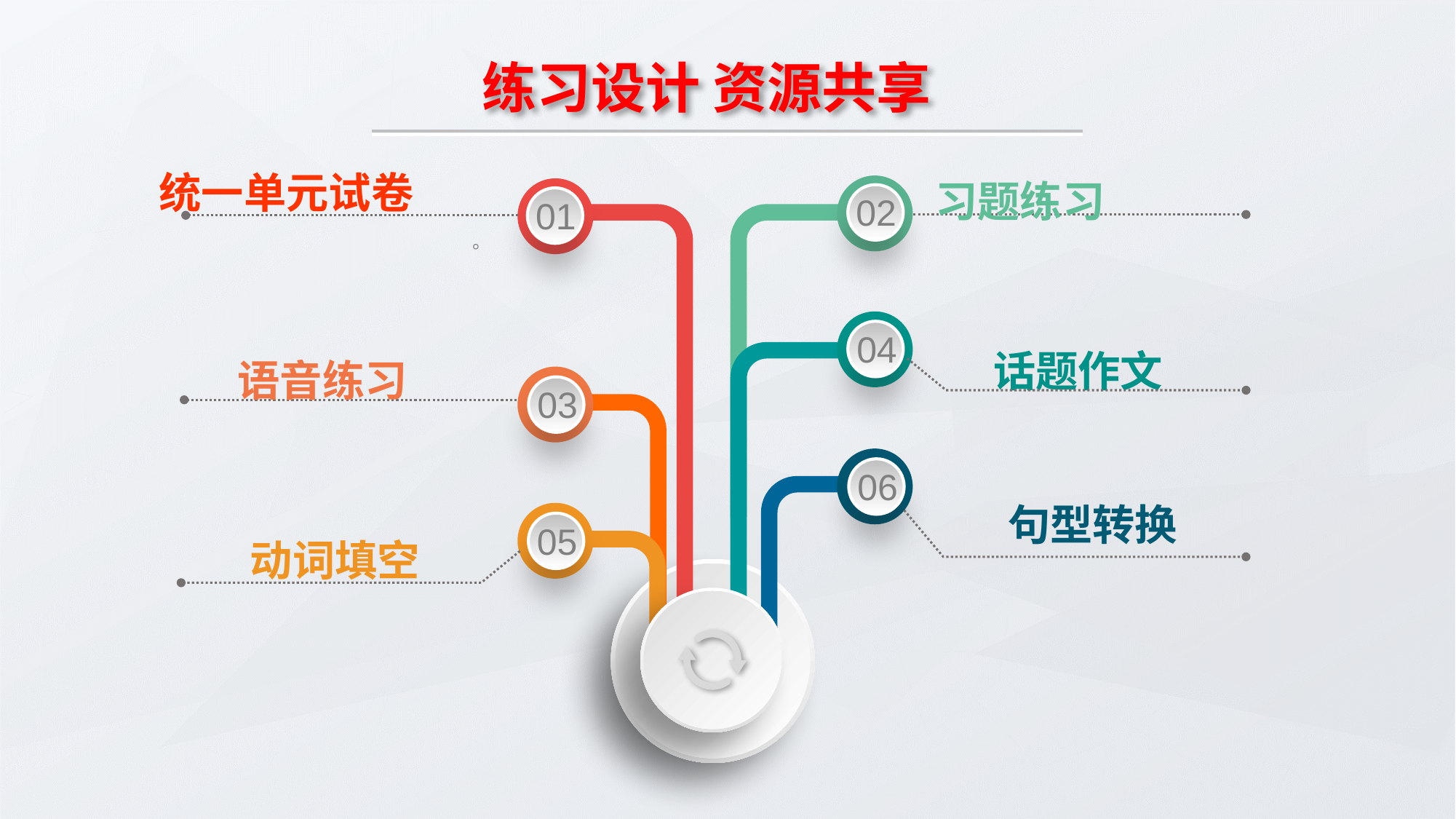

# 练习设计 资源共享
统一单元试卷
。
习题练习

02

01

04

话题作文

语音练习

03

06

句型转换

05

动词填空